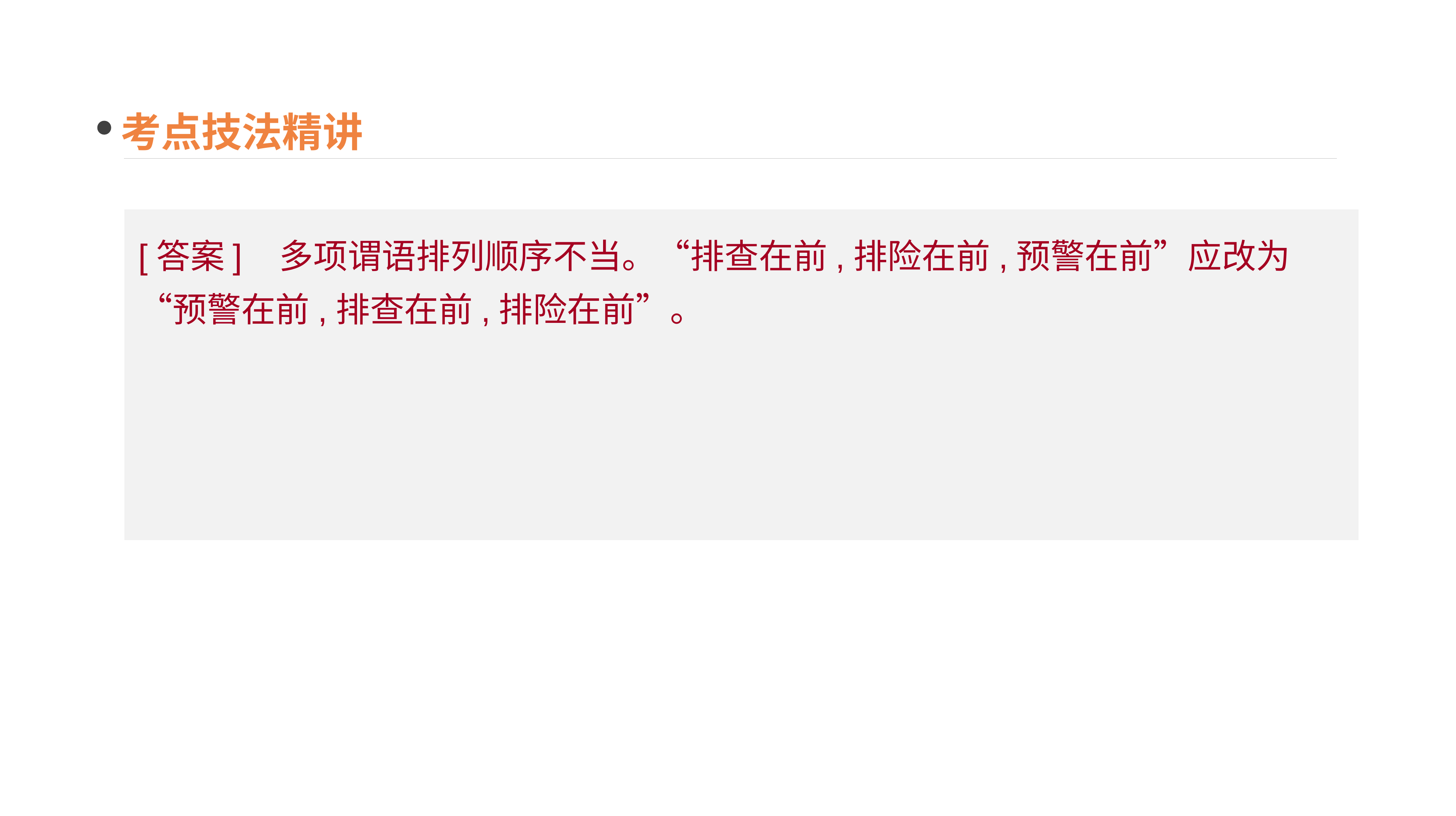

考点技法精讲

[答案]   多项谓语排列顺序不当。“排查在前,排险在前,预警在前”应改为“预警在前,排查在前,排险在前”。